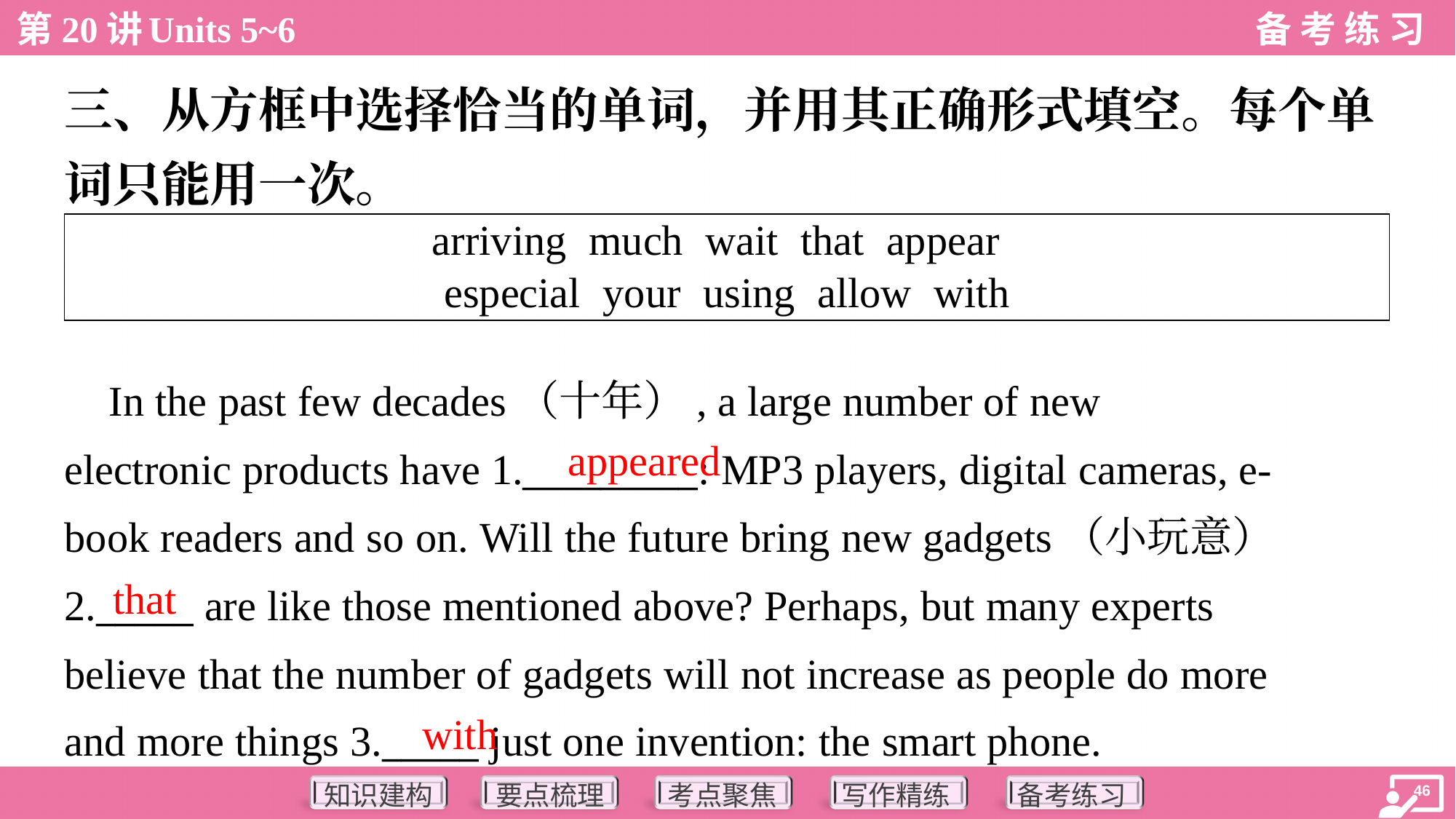

三、从方框中选择恰当的单词，并用其正确形式填空。每个单
词只能用一次。
| arriving much wait that appear especial your using allow with |
| --- |
    In the past few decades（十年）, a large number of new
electronic products have 1._________: MP3 players, digital cameras, e-
book readers and so on. Will the future bring new gadgets（小玩意）
2._____ are like those mentioned above? Perhaps, but many experts
believe that the number of gadgets will not increase as people do more
and more things 3._____ just one invention: the smart phone.
appeared
that
with